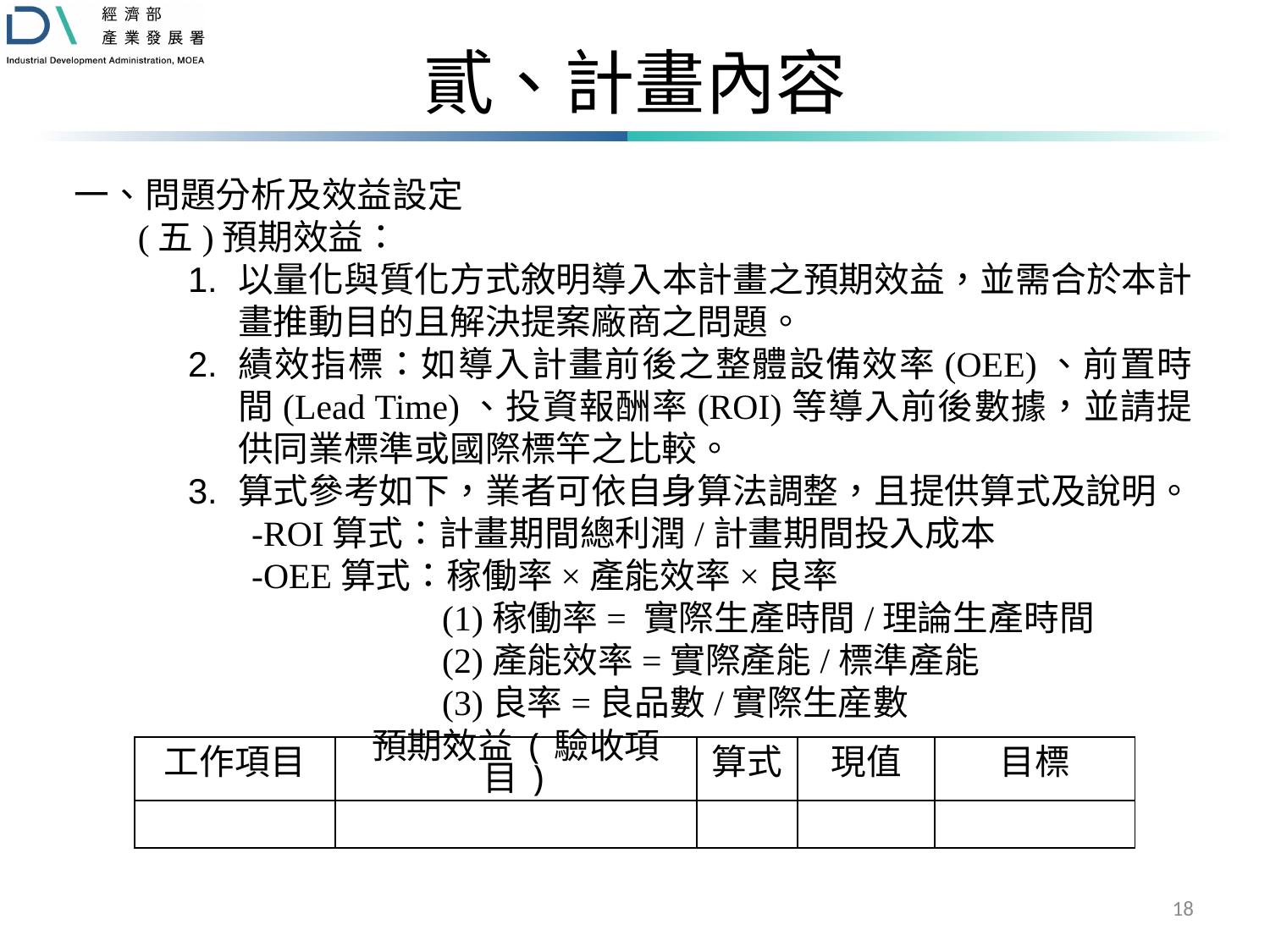

# 貳、計畫內容
一、問題分析及效益設定
(五)預期效益：
以量化與質化方式敘明導入本計畫之預期效益，並需合於本計畫推動目的且解決提案廠商之問題。
績效指標：如導入計畫前後之整體設備效率(OEE)、前置時間(Lead Time)、投資報酬率(ROI)等導入前後數據，並請提供同業標準或國際標竿之比較。
算式參考如下，業者可依自身算法調整，且提供算式及說明。
-ROI算式：計畫期間總利潤/計畫期間投入成本
-OEE算式：稼働率×產能效率×良率
(1)稼働率= 實際生產時間/理論生產時間
(2)產能效率=實際產能/標準產能
(3)良率=良品數/實際生産數
| 工作項目 | 預期效益(驗收項目) | 算式 | 現值 | 目標 |
| --- | --- | --- | --- | --- |
|  |  |  |  |  |
18